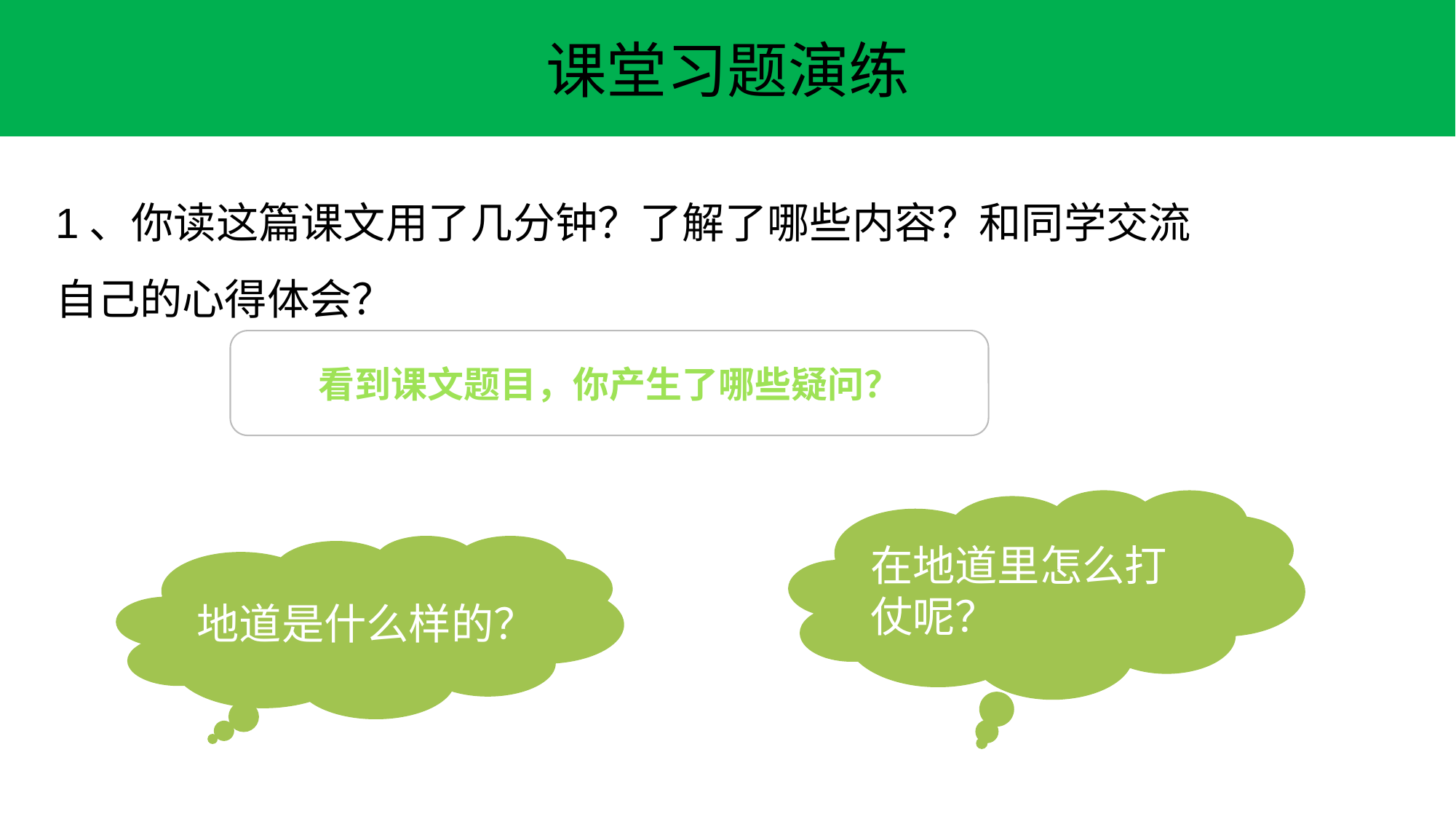

课堂习题演练
1、你读这篇课文用了几分钟？了解了哪些内容？和同学交流自己的心得体会？
看到课文题目，你产生了哪些疑问？
在地道里怎么打仗呢？
地道是什么样的？